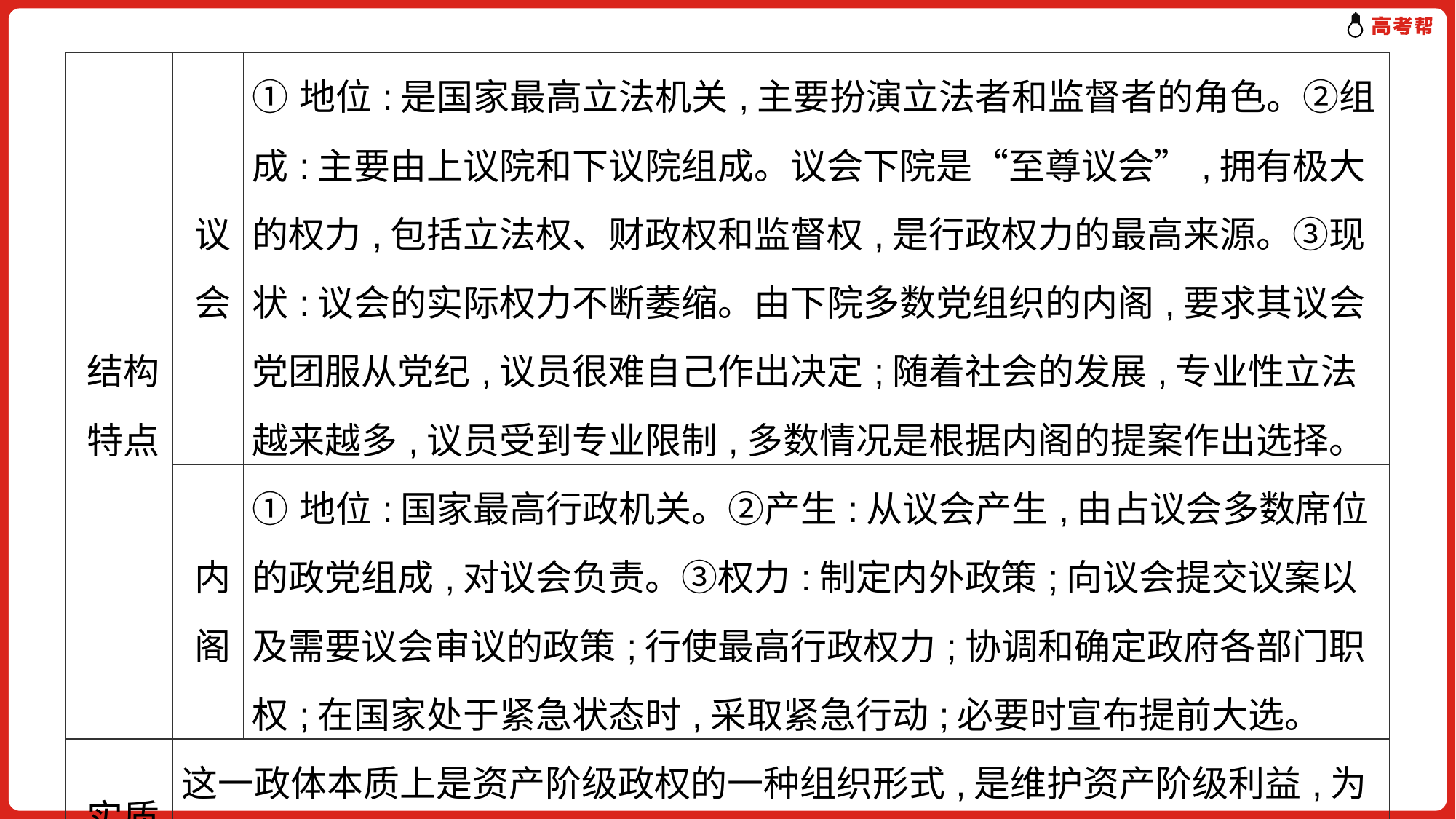

| 结构特点 | 议会 | ①地位:是国家最高立法机关,主要扮演立法者和监督者的角色。②组成:主要由上议院和下议院组成。议会下院是“至尊议会”,拥有极大的权力,包括立法权、财政权和监督权,是行政权力的最高来源。③现状:议会的实际权力不断萎缩。由下院多数党组织的内阁,要求其议会党团服从党纪,议员很难自己作出决定;随着社会的发展,专业性立法越来越多,议员受到专业限制,多数情况是根据内阁的提案作出选择。 |
| --- | --- | --- |
|  | 内阁 | ①地位:国家最高行政机关。②产生:从议会产生,由占议会多数席位的政党组成,对议会负责。③权力:制定内外政策;向议会提交议案以及需要议会审议的政策;行使最高行政权力;协调和确定政府各部门职权;在国家处于紧急状态时,采取紧急行动;必要时宣布提前大选。 |
| 实质 | 这一政体本质上是资产阶级政权的一种组织形式,是维护资产阶级利益,为资产阶级服务的。 |  |